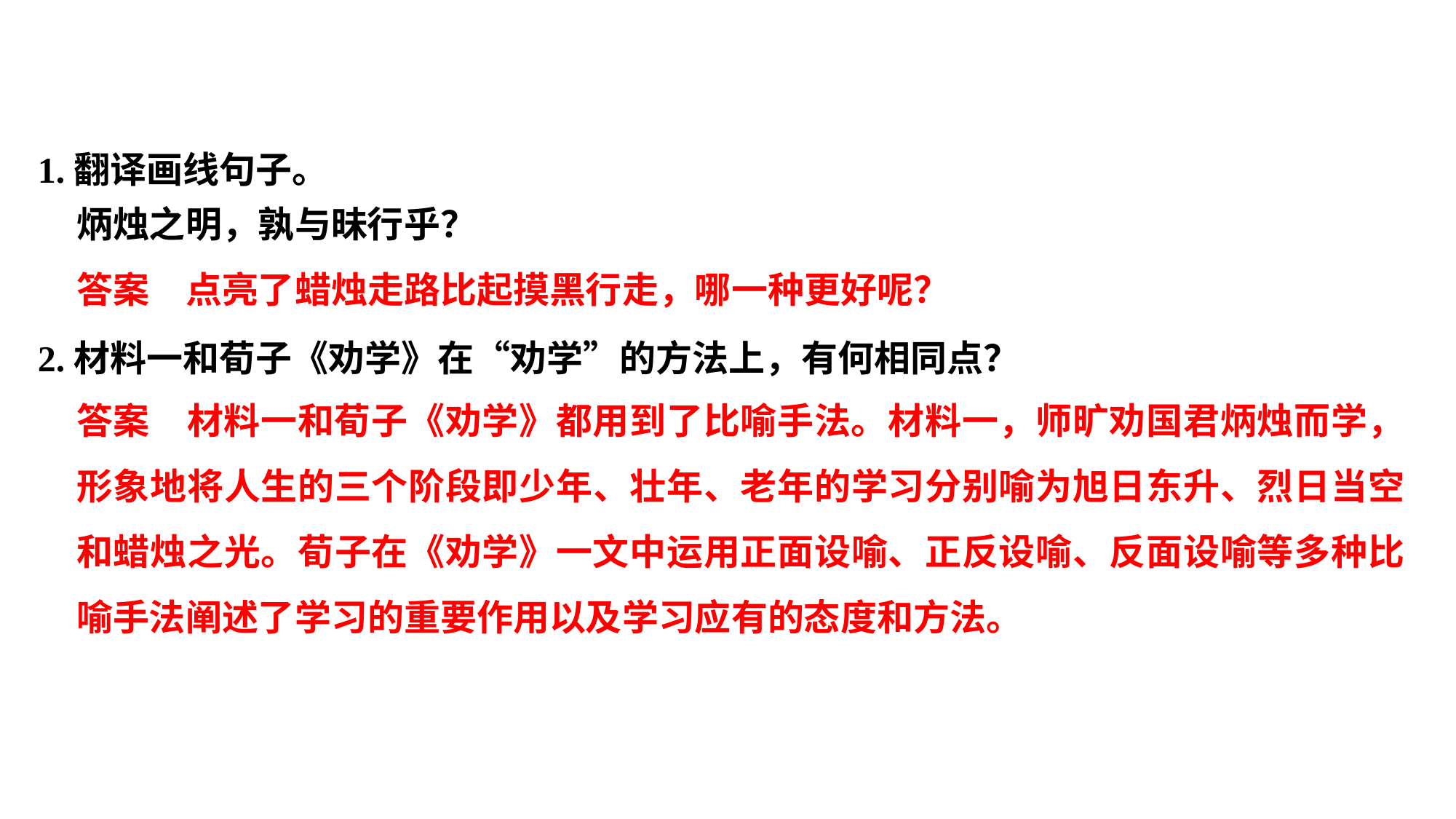

1.翻译画线句子。
炳烛之明，孰与昧行乎？
答案　点亮了蜡烛走路比起摸黑行走，哪一种更好呢？
2.材料一和荀子《劝学》在“劝学”的方法上，有何相同点？
答案　材料一和荀子《劝学》都用到了比喻手法。材料一，师旷劝国君炳烛而学，形象地将人生的三个阶段即少年、壮年、老年的学习分别喻为旭日东升、烈日当空和蜡烛之光。荀子在《劝学》一文中运用正面设喻、正反设喻、反面设喻等多种比喻手法阐述了学习的重要作用以及学习应有的态度和方法。